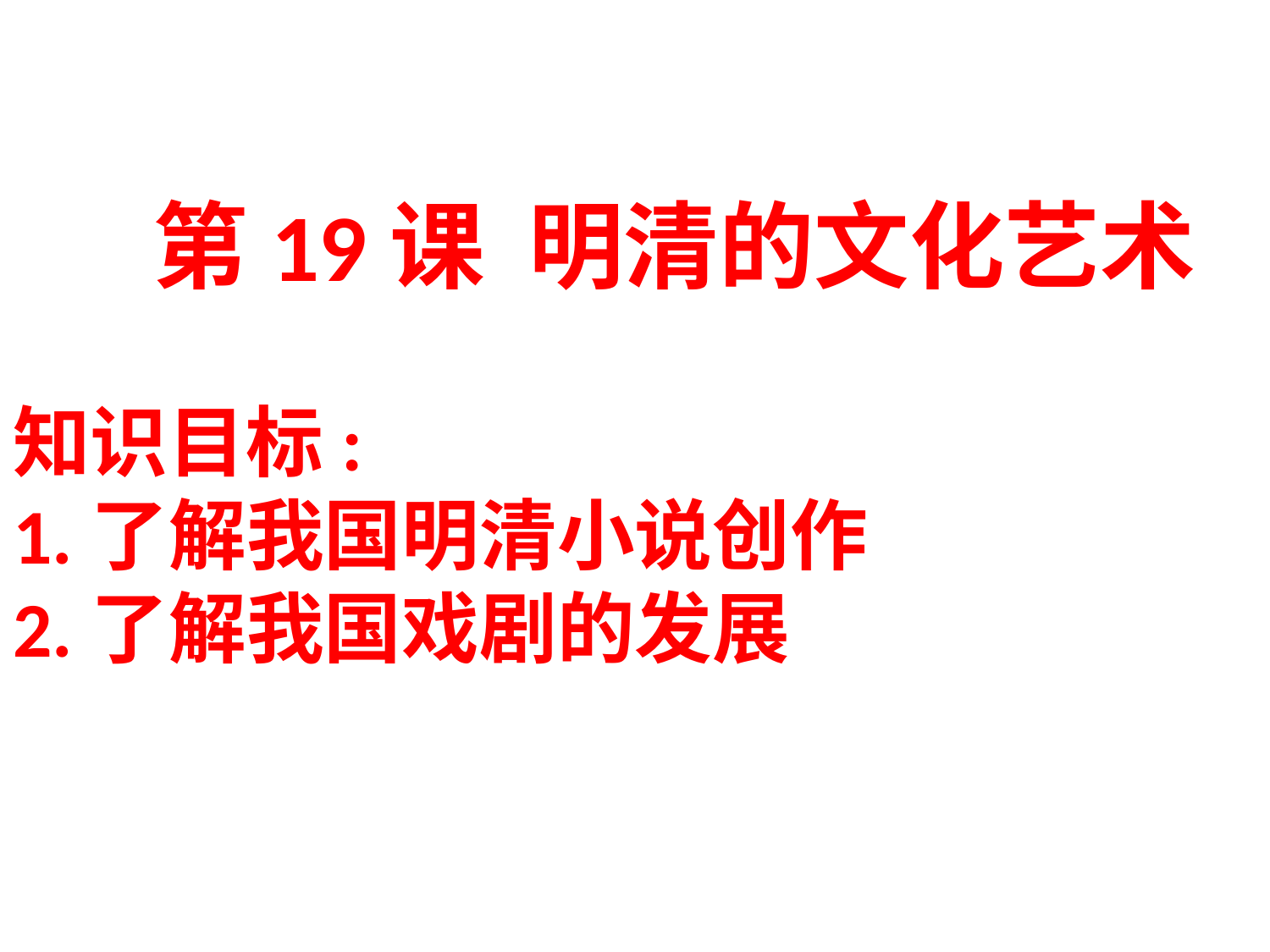

# 第19课  明清的文化艺术 知识目标: 1.了解我国明清小说创作 2.了解我国戏剧的发展